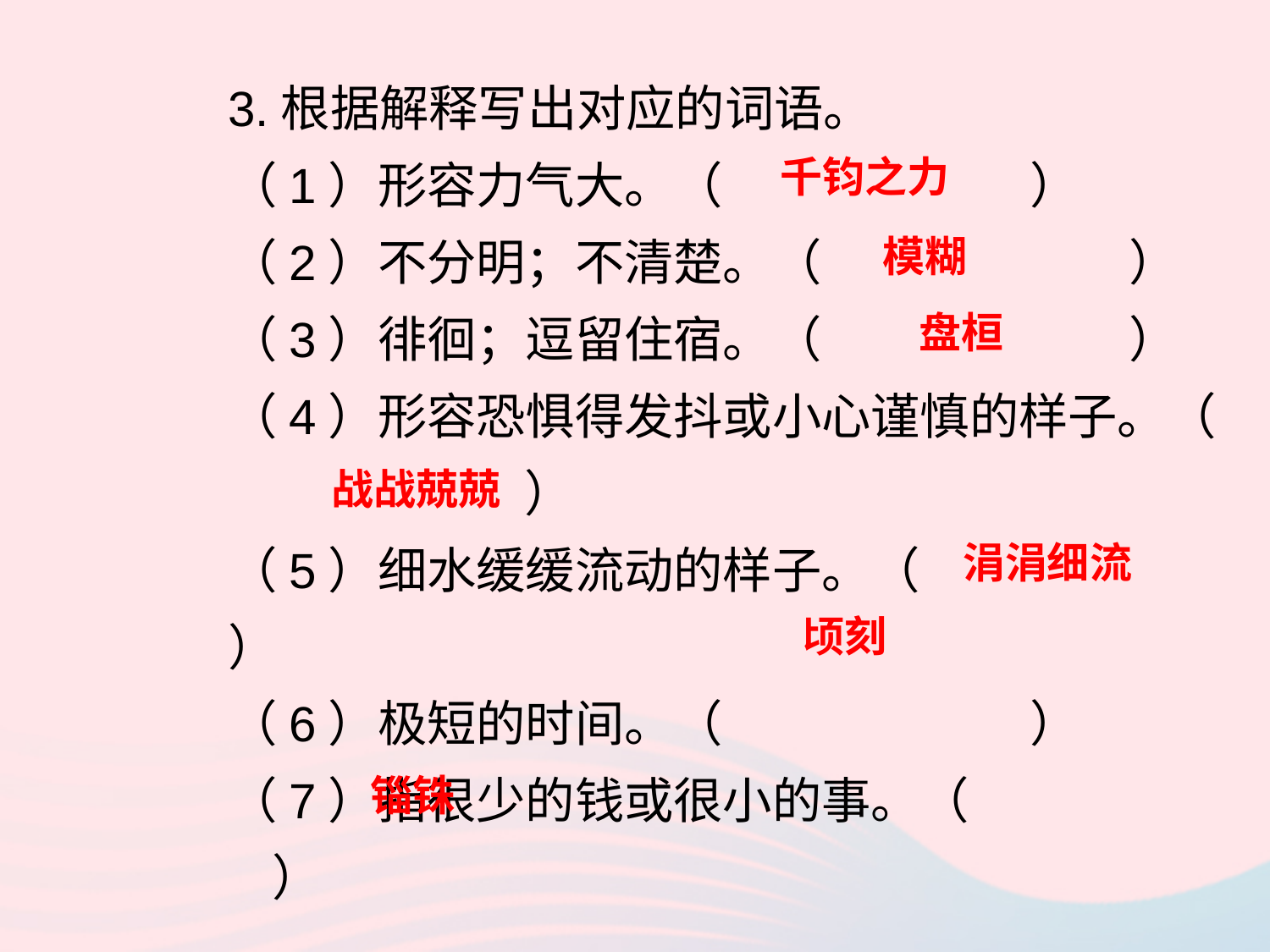

3.根据解释写出对应的词语。
（1）形容力气大。（                            ）
（2）不分明；不清楚。（                            ）
（3）徘徊；逗留住宿。（                            ）
（4）形容恐惧得发抖或小心谨慎的样子。（                            ）
（5）细水缓缓流动的样子。（                            ）
（6）极短的时间。（                            ）
（7）指很少的钱或很小的事。（                            ）
千钧之力
模糊
 盘桓
战战兢兢
涓涓细流
顷刻
锱铢